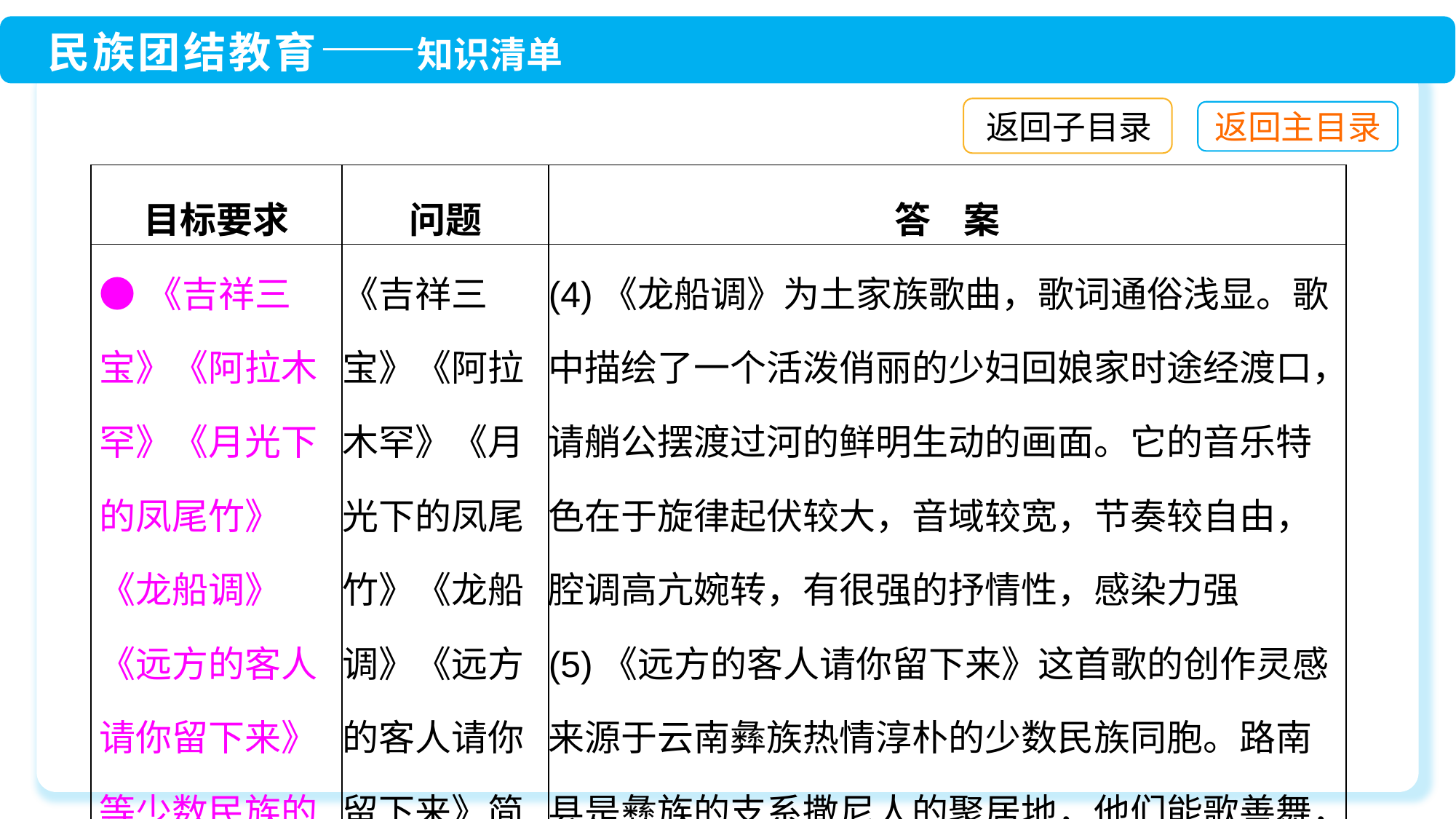

返回子目录
| 目标要求 | 问题 | 答 案 |
| --- | --- | --- |
| ●《吉祥三宝》《阿拉木罕》《月光下的凤尾竹》《龙船调》《远方的客人请你留下来》等少数民族的歌曲 | 《吉祥三宝》《阿拉木罕》《月光下的凤尾竹》《龙船调》《远方的客人请你留下来》简介 | (4)《龙船调》为土家族歌曲，歌词通俗浅显。歌中描绘了一个活泼俏丽的少妇回娘家时途经渡口，请艄公摆渡过河的鲜明生动的画面。它的音乐特色在于旋律起伏较大，音域较宽，节奏较自由，腔调高亢婉转，有很强的抒情性，感染力强 (5)《远方的客人请你留下来》这首歌的创作灵感来源于云南彝族热情淳朴的少数民族同胞。路南县是彝族的支系撒尼人的聚居地，他们能歌善舞，喜欢用歌声来表达对远道而来的客人们的欢迎 |